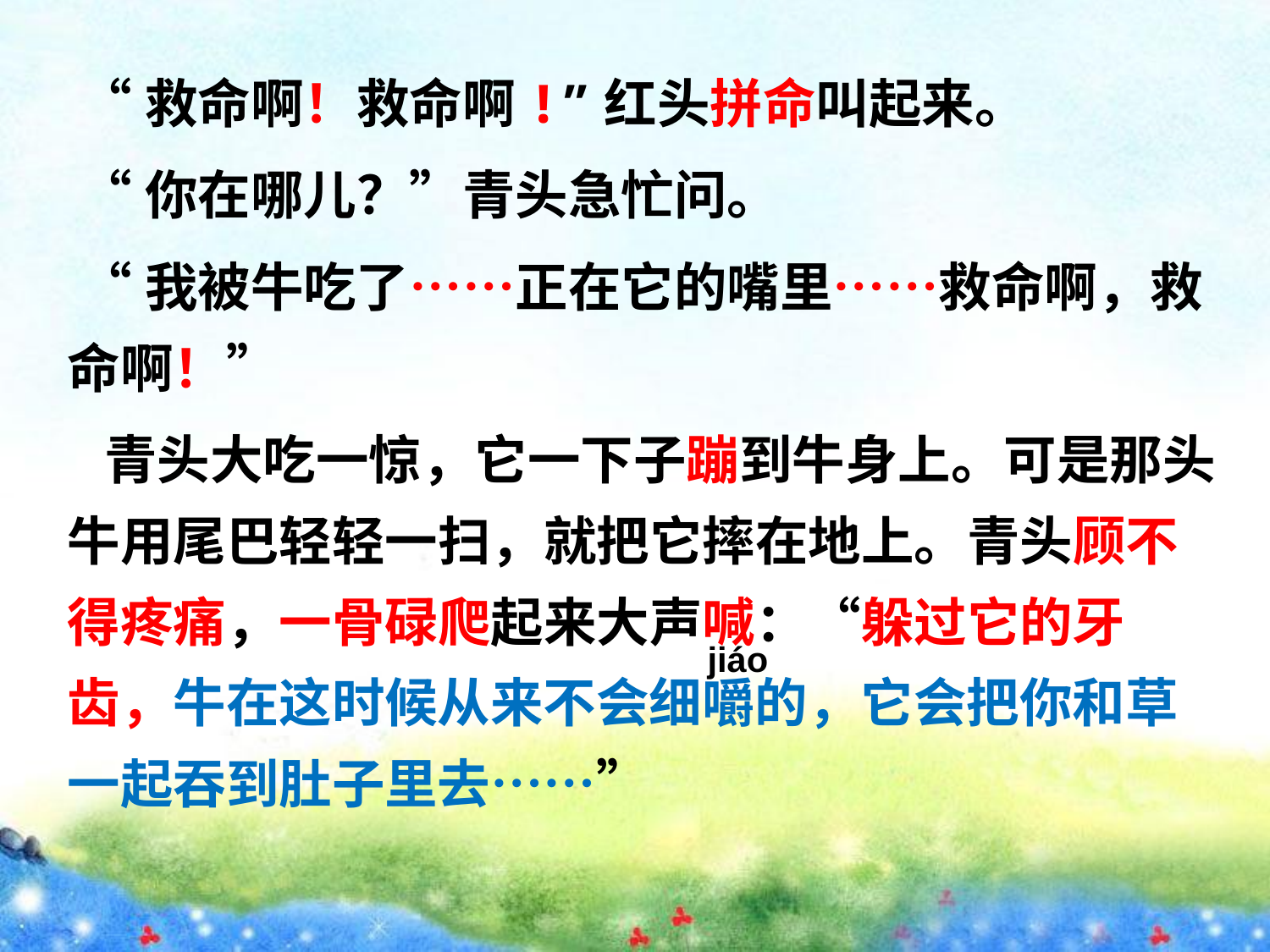

“救命啊！救命啊!”红头拼命叫起来。
 “你在哪儿？”青头急忙问。
 “我被牛吃了……正在它的嘴里……救命啊，救命啊！”
  青头大吃一惊，它一下子蹦到牛身上。可是那头牛用尾巴轻轻一扫，就把它摔在地上。青头顾不得疼痛，一骨碌爬起来大声喊：“躲过它的牙齿，牛在这时候从来不会细嚼的，它会把你和草一起吞到肚子里去……”
jiáo